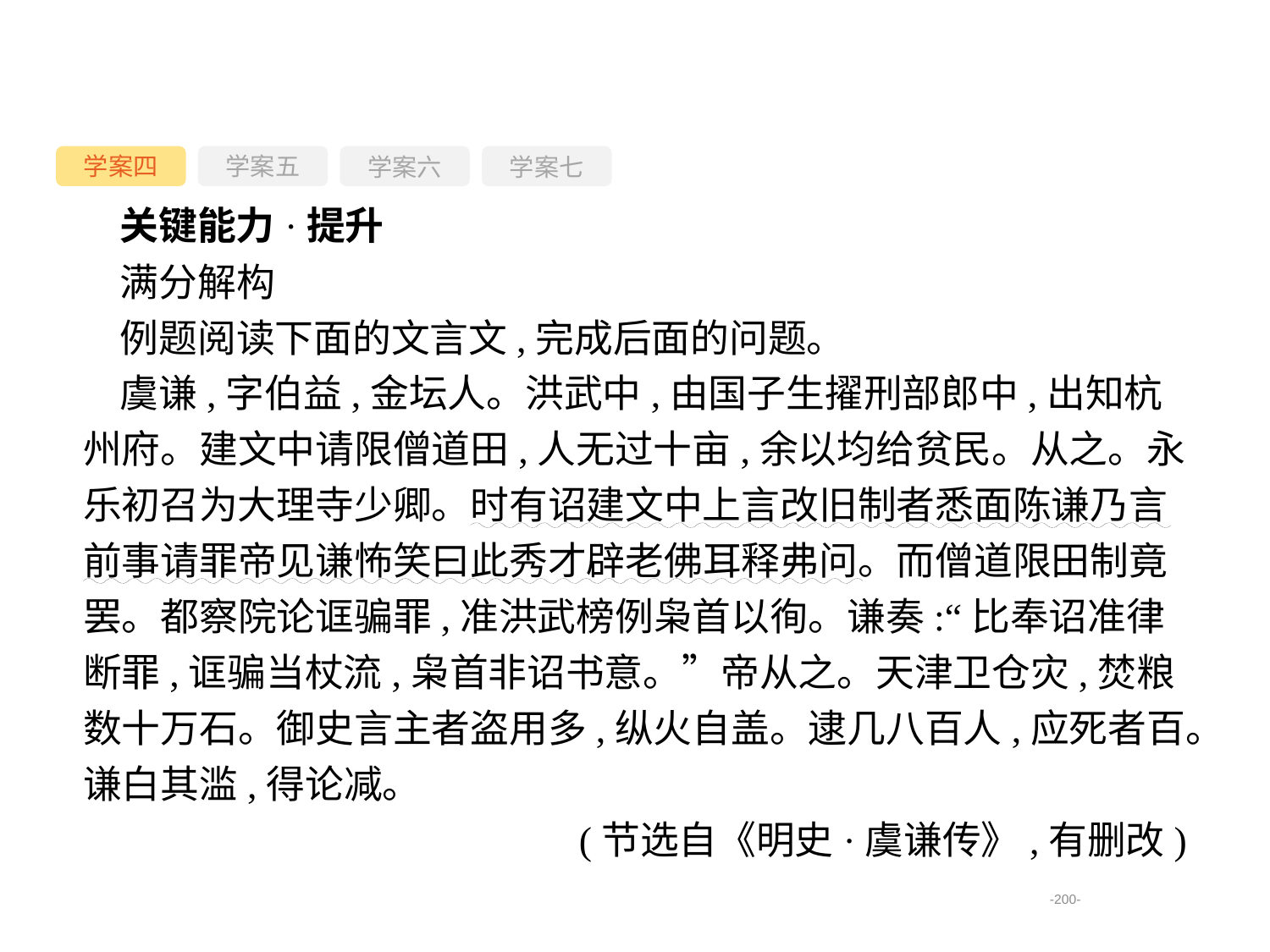

学案四
学案六
学案七
学案五
关键能力·提升
满分解构
例题阅读下面的文言文,完成后面的问题。
虞谦,字伯益,金坛人。洪武中,由国子生擢刑部郎中,出知杭州府。建文中请限僧道田,人无过十亩,余以均给贫民。从之。永乐初召为大理寺少卿。时有诏建文中上言改旧制者悉面陈谦乃言前事请罪帝见谦怖笑曰此秀才辟老佛耳释弗问。而僧道限田制竟罢。都察院论诓骗罪,准洪武榜例枭首以徇。谦奏:“比奉诏准律断罪,诓骗当杖流,枭首非诏书意。”帝从之。天津卫仓灾,焚粮数十万石。御史言主者盗用多,纵火自盖。逮几八百人,应死者百。谦白其滥,得论减。
(节选自《明史·虞谦传》,有删改)
-200-